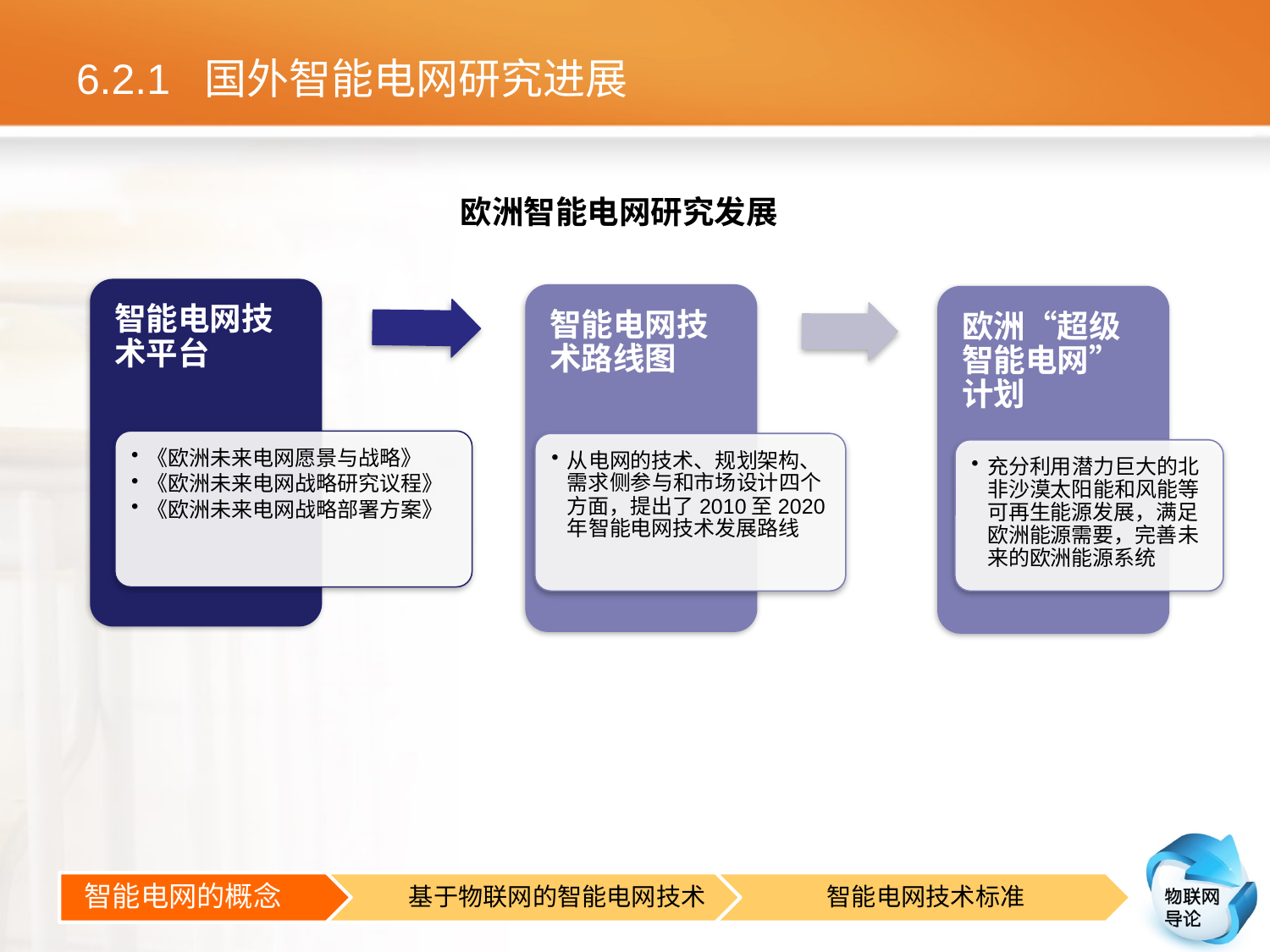

# 6.2.1  国外智能电网研究进展
欧洲智能电网研究发展
智能电网技术平台
《欧洲未来电网愿景与战略》
《欧洲未来电网战略研究议程》
《欧洲未来电网战略部署方案》

智能电网技术路线图
从电网的技术、规划架构、需求侧参与和市场设计四个方面，提出了2010至2020年智能电网技术发展路线

欧洲“超级智能电网”计划
充分利用潜力巨大的北非沙漠太阳能和风能等可再生能源发展，满足欧洲能源需要，完善未来的欧洲能源系统